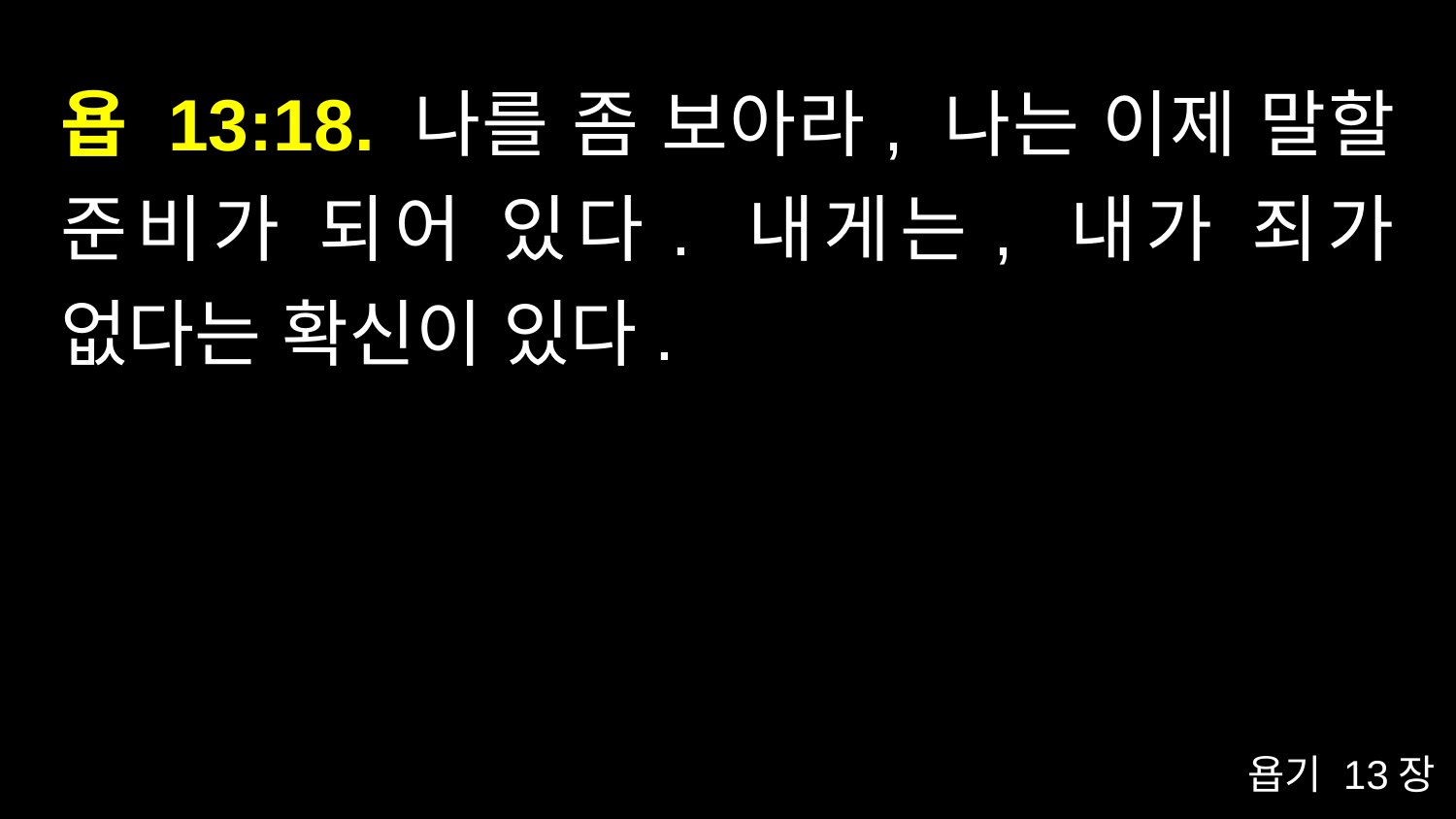

# 욥 13:18. 나를 좀 보아라, 나는 이제 말할 준비가 되어 있다. 내게는, 내가 죄가 없다는 확신이 있다.
욥기 13장